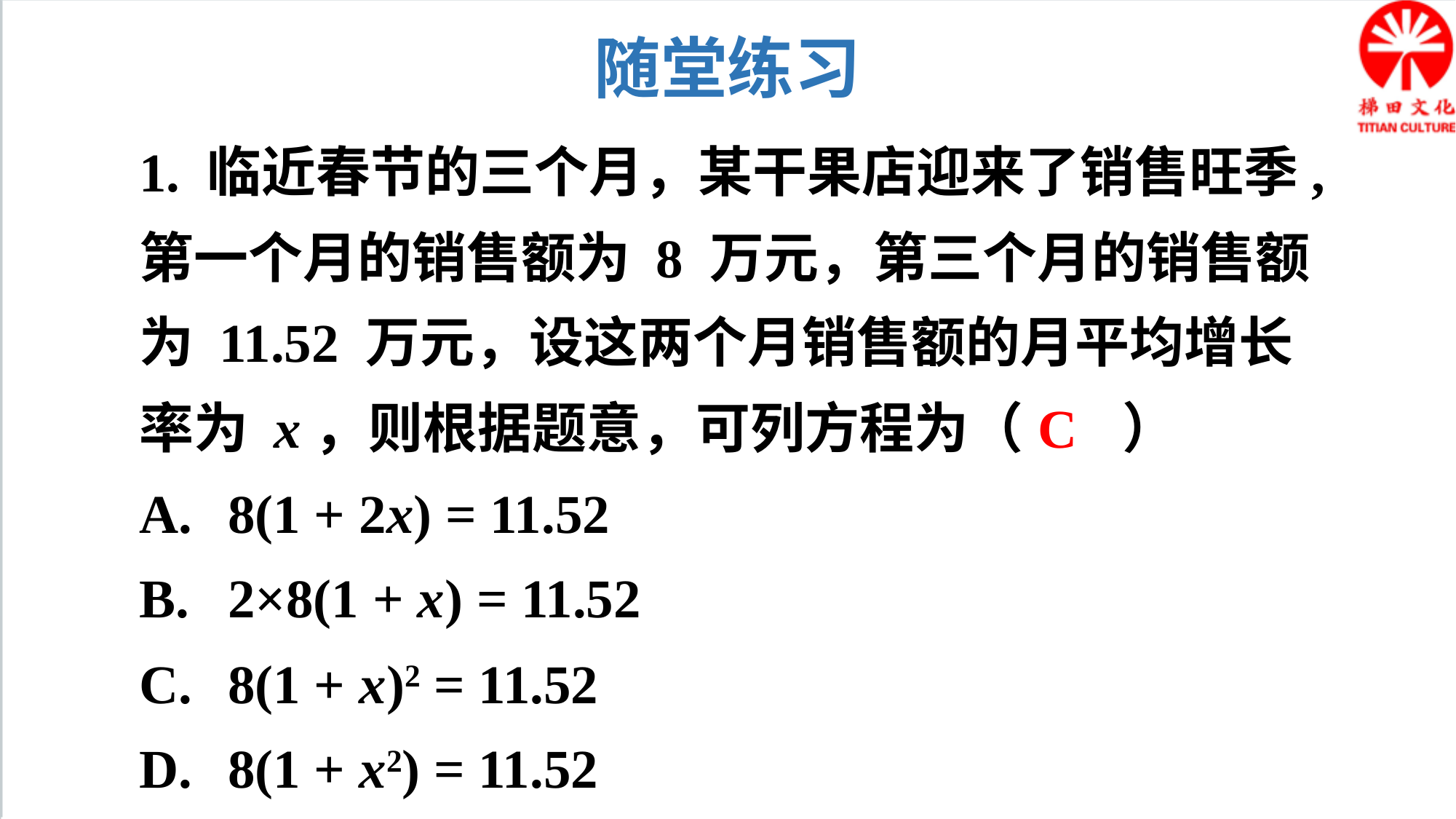

随堂练习
1. 临近春节的三个月，某干果店迎来了销售旺季,第一个月的销售额为 8 万元，第三个月的销售额为 11.52 万元，设这两个月销售额的月平均增长率为 x，则根据题意，可列方程为（        ）
8(1 + 2x) = 11.52
2×8(1 + x) = 11.52
8(1 + x)2 = 11.52
8(1 + x2) = 11.52
C